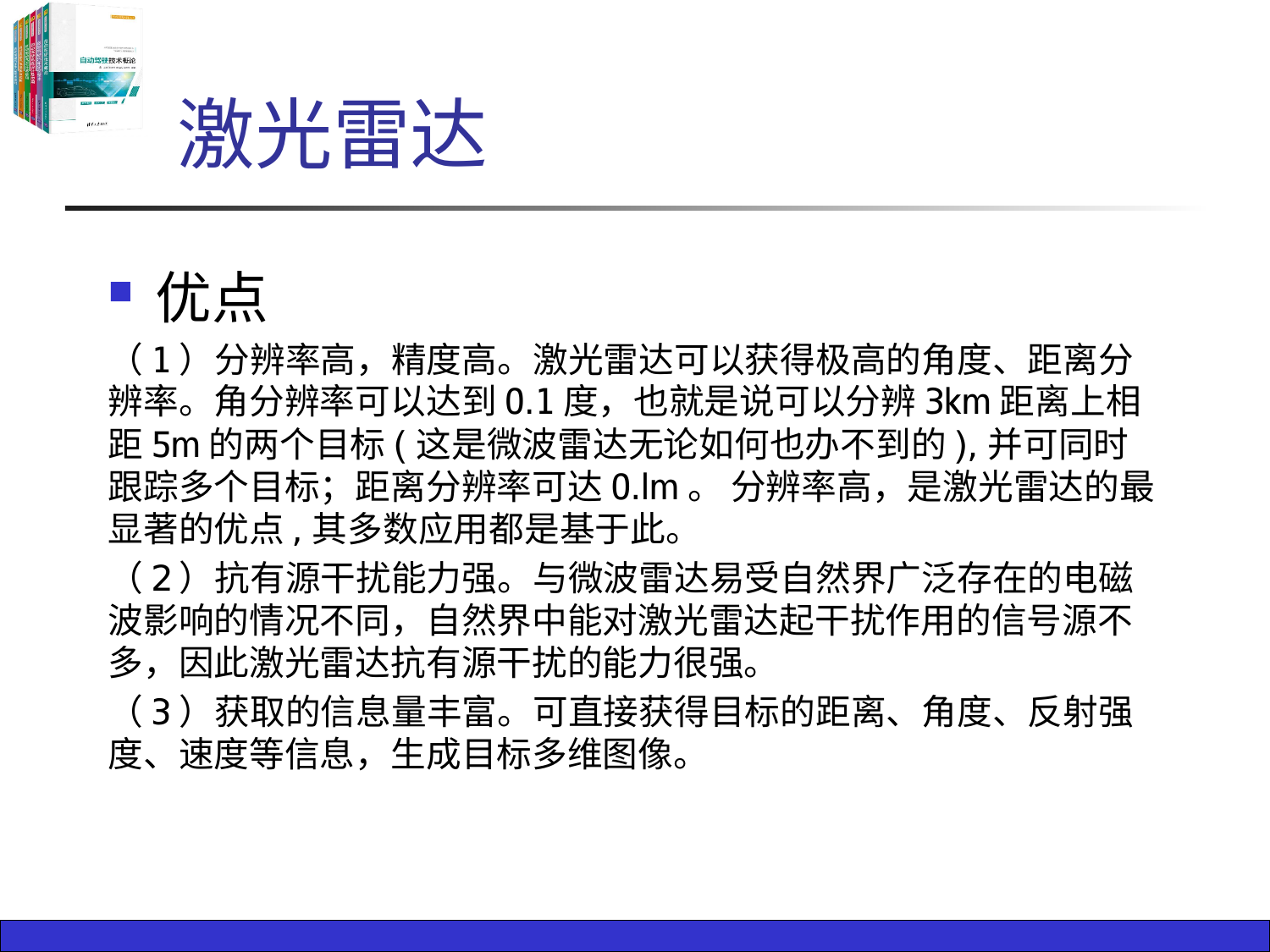

# 激光雷达
优点
（1）分辨率高，精度高。激光雷达可以获得极高的角度、距离分辨率。角分辨率可以达到0.1度，也就是说可以分辨3km距离上相距5m的两个目标(这是微波雷达无论如何也办不到的),并可同时跟踪多个目标；距离分辨率可达0.lm。 分辨率高，是激光雷达的最显著的优点,其多数应用都是基于此。
（2）抗有源干扰能力强。与微波雷达易受自然界广泛存在的电磁波影响的情况不同，自然界中能对激光雷达起干扰作用的信号源不多，因此激光雷达抗有源干扰的能力很强。
（3）获取的信息量丰富。可直接获得目标的距离、角度、反射强度、速度等信息，生成目标多维图像。